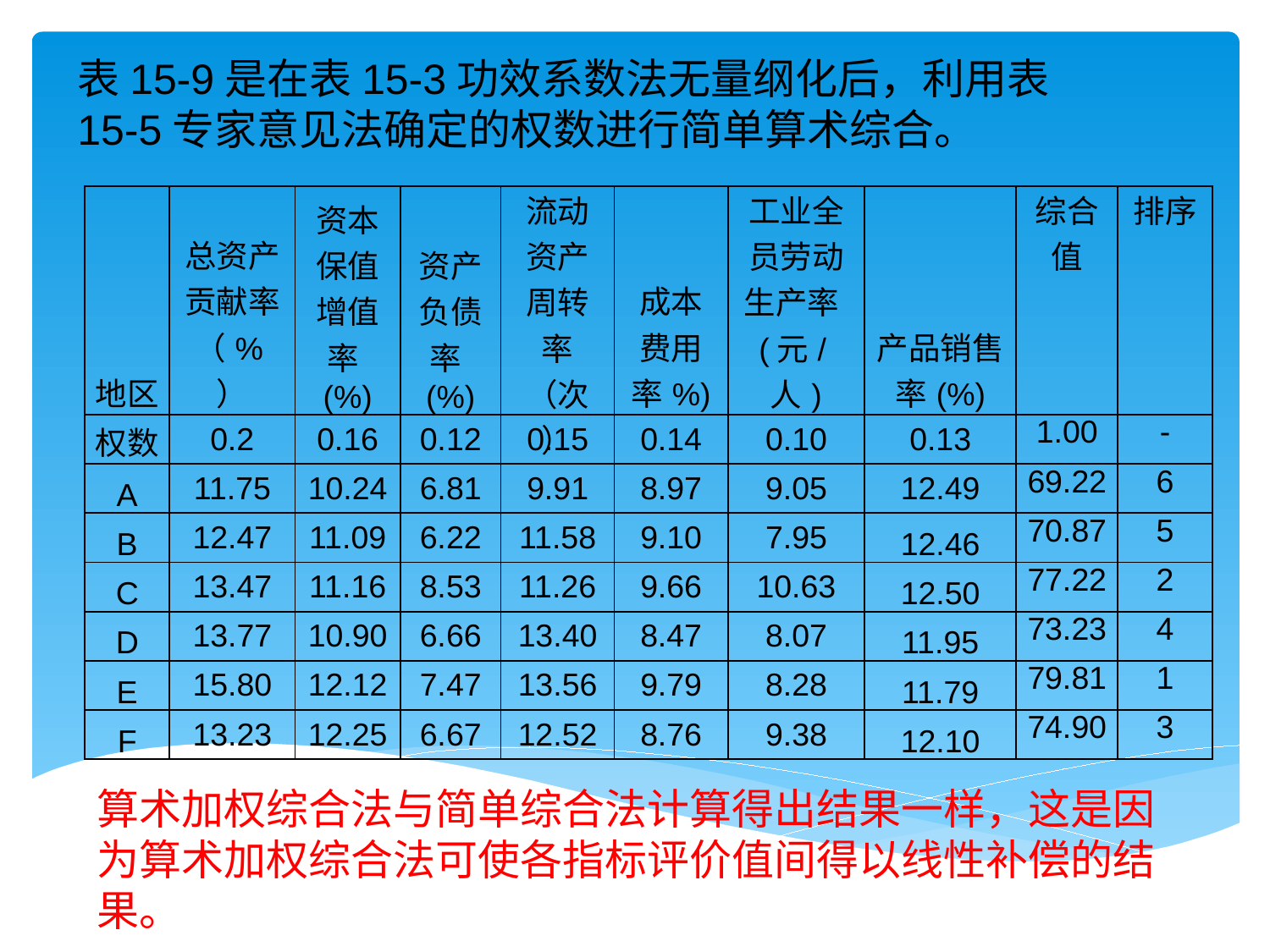

表15-9是在表15-3功效系数法无量纲化后，利用表15-5专家意见法确定的权数进行简单算术综合。
| 地区 | 总资产贡献率（%） | 资本保值增值率(%) | 资产负债率(%) | 流动资产周转率（次） | 成本费用率%) | 工业全员劳动生产率(元/人) | 产品销售率(%) | 综合值 | 排序 |
| --- | --- | --- | --- | --- | --- | --- | --- | --- | --- |
| 权数 | 0.2 | 0.16 | 0.12 | 0.15 | 0.14 | 0.10 | 0.13 | 1.00 | - |
| A | 11.75 | 10.24 | 6.81 | 9.91 | 8.97 | 9.05 | 12.49 | 69.22 | 6 |
| B | 12.47 | 11.09 | 6.22 | 11.58 | 9.10 | 7.95 | 12.46 | 70.87 | 5 |
| C | 13.47 | 11.16 | 8.53 | 11.26 | 9.66 | 10.63 | 12.50 | 77.22 | 2 |
| D | 13.77 | 10.90 | 6.66 | 13.40 | 8.47 | 8.07 | 11.95 | 73.23 | 4 |
| E | 15.80 | 12.12 | 7.47 | 13.56 | 9.79 | 8.28 | 11.79 | 79.81 | 1 |
| F | 13.23 | 12.25 | 6.67 | 12.52 | 8.76 | 9.38 | 12.10 | 74.90 | 3 |
算术加权综合法与简单综合法计算得出结果一样，这是因为算术加权综合法可使各指标评价值间得以线性补偿的结果。